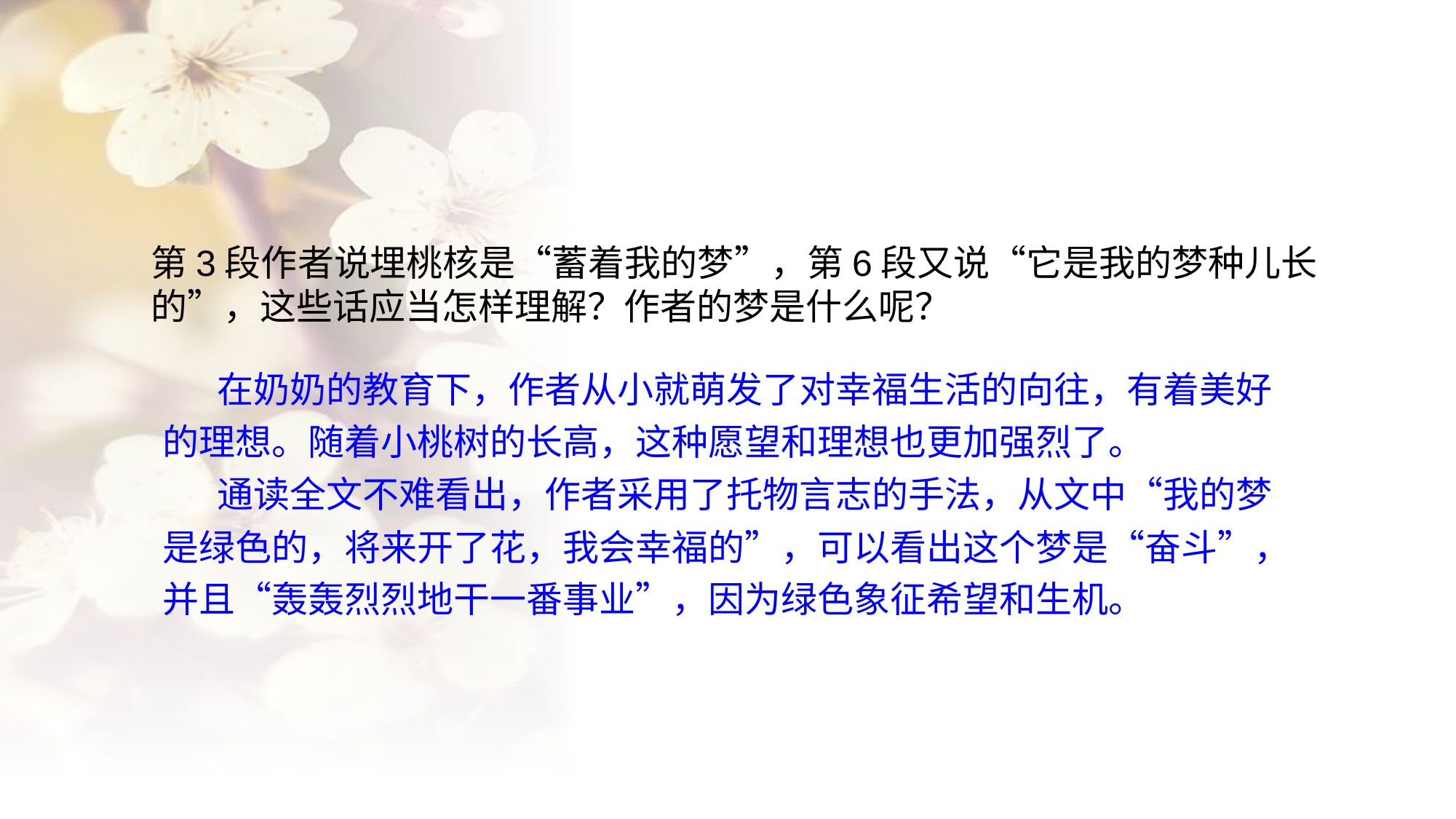

#

第3段作者说埋桃核是“蓄着我的梦”，第6段又说“它是我的梦种儿长的”，这些话应当怎样理解？作者的梦是什么呢？
在奶奶的教育下，作者从小就萌发了对幸福生活的向往，有着美好的理想。随着小桃树的长高，这种愿望和理想也更加强烈了。
通读全文不难看出，作者采用了托物言志的手法，从文中“我的梦是绿色的，将来开了花，我会幸福的”，可以看出这个梦是“奋斗”，并且“轰轰烈烈地干一番事业”，因为绿色象征希望和生机。